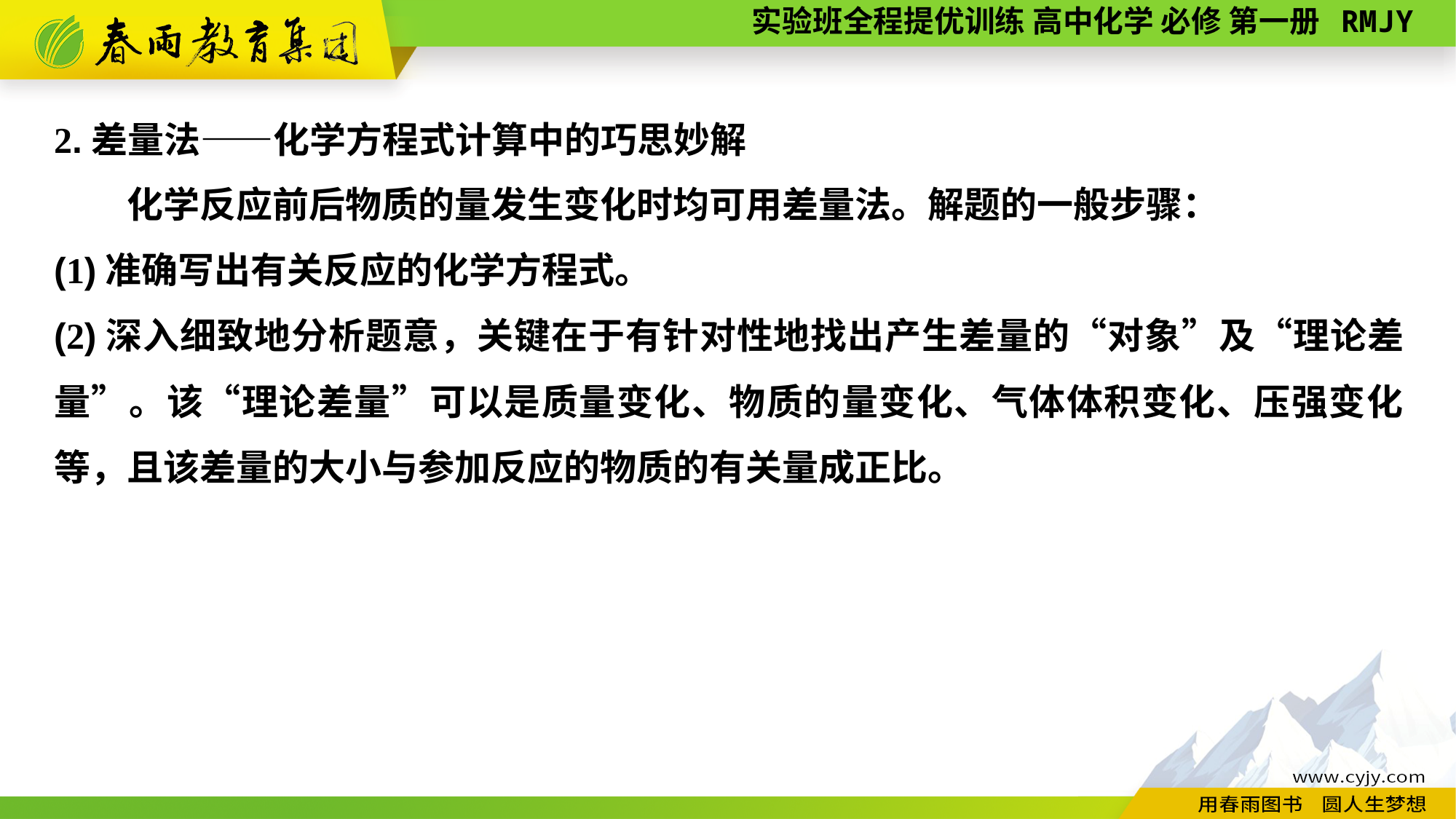

2.差量法——化学方程式计算中的巧思妙解
　　化学反应前后物质的量发生变化时均可用差量法。解题的一般步骤：
(1)准确写出有关反应的化学方程式。
(2)深入细致地分析题意，关键在于有针对性地找出产生差量的“对象”及“理论差量”。该“理论差量”可以是质量变化、物质的量变化、气体体积变化、压强变化等，且该差量的大小与参加反应的物质的有关量成正比。